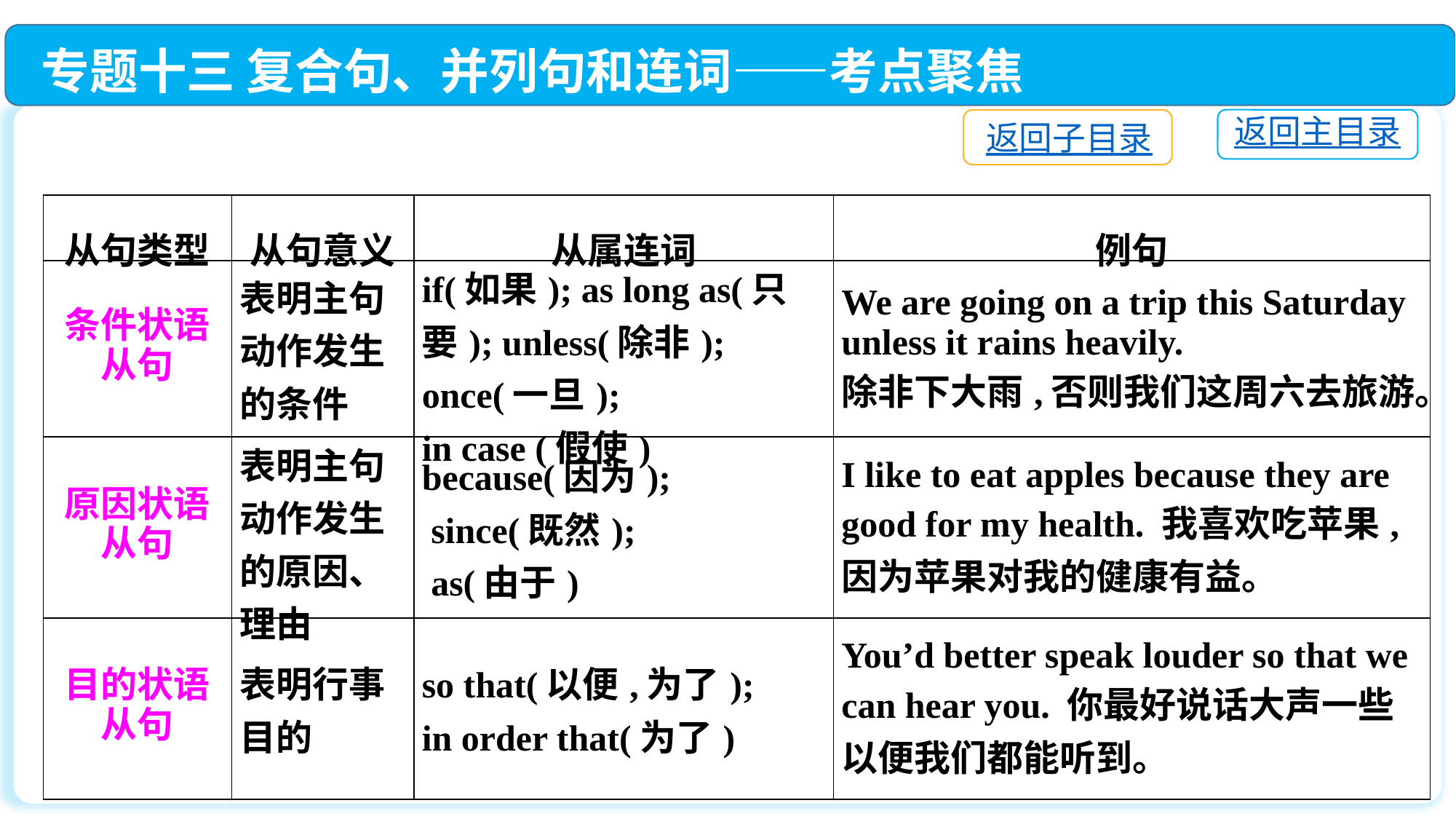

专题十三 复合句、并列句和连词——考点聚焦

返回主目录

返回子目录
| 从句类型 | 从句意义 | 从属连词 | 例句 |
| --- | --- | --- | --- |
| 条件状语从句 | 表明主句动作发生的条件 | if(如果); as long as(只要); unless(除非); once(一旦); in case (假使) | We are going on a trip this Saturday unless it rains heavily. 除非下大雨,否则我们这周六去旅游。 |
| 原因状语从句 | 表明主句动作发生的原因、理由 | because(因为); since(既然); as(由于) | I like to eat apples because they are good for my health. 我喜欢吃苹果,因为苹果对我的健康有益。 |
| 目的状语从句 | 表明行事目的 | so that(以便,为了); in order that(为了) | You’d better speak louder so that we can hear you. 你最好说话大声一些以便我们都能听到。 |